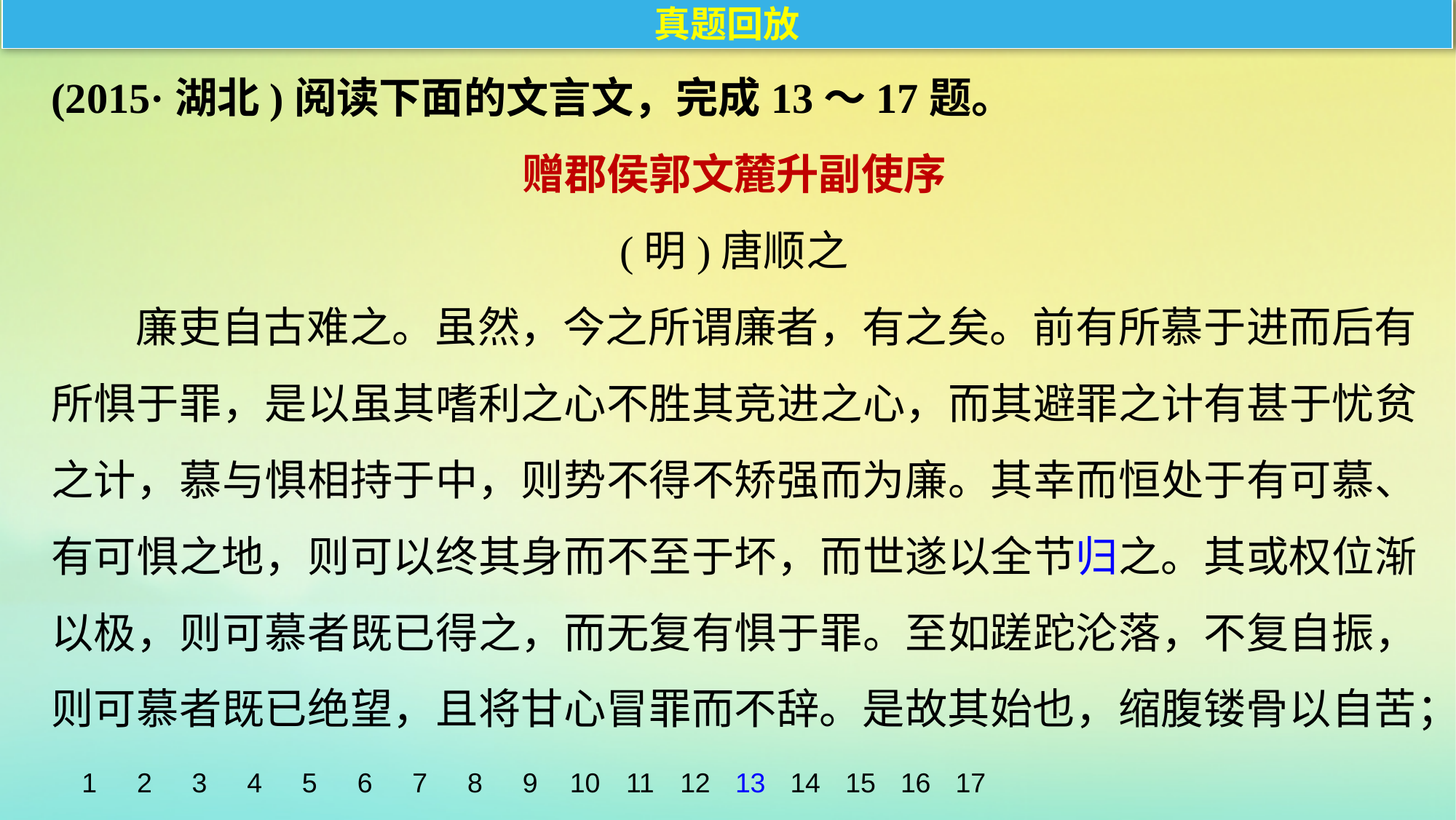

真题回放
(2015·湖北)阅读下面的文言文，完成13～17题。
赠郡侯郭文麓升副使序
(明)唐顺之
廉吏自古难之。虽然，今之所谓廉者，有之矣。前有所慕于进而后有所惧于罪，是以虽其嗜利之心不胜其竞进之心，而其避罪之计有甚于忧贫之计，慕与惧相持于中，则势不得不矫强而为廉。其幸而恒处于有可慕、有可惧之地，则可以终其身而不至于坏，而世遂以全节归之。其或权位渐以极，则可慕者既已得之，而无复有惧于罪。至如蹉跎沦落，不复自振，则可慕者既已绝望，且将甘心冒罪而不辞。是故其始也，缩腹镂骨以自苦；
1
2
3
4
5
6
7
8
9
10
11
12
13
14
15
16
17